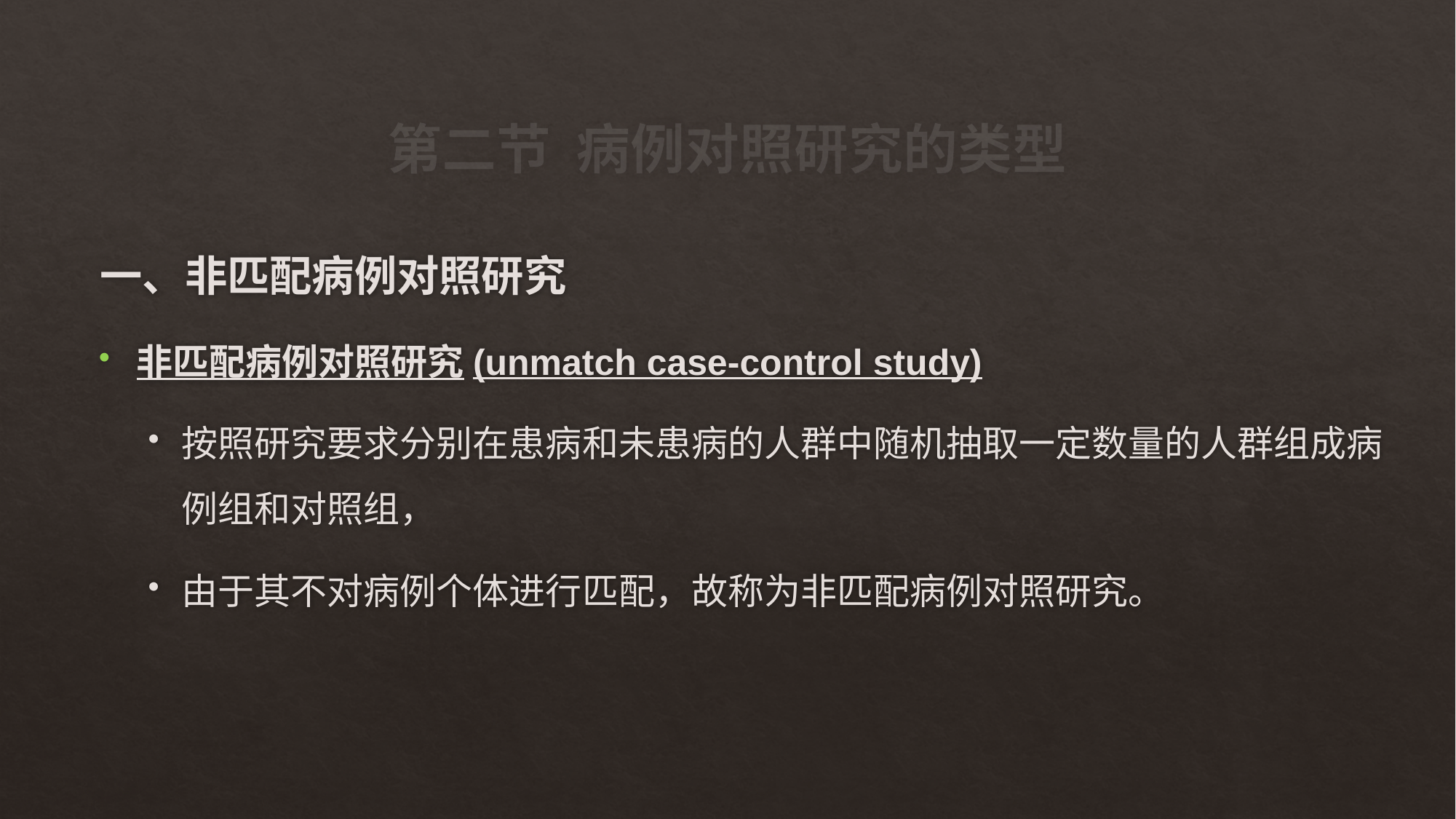

# 第二节  病例对照研究的类型
一、非匹配病例对照研究
非匹配病例对照研究(unmatch case-control study)
按照研究要求分别在患病和未患病的人群中随机抽取一定数量的人群组成病例组和对照组，
由于其不对病例个体进行匹配，故称为非匹配病例对照研究。